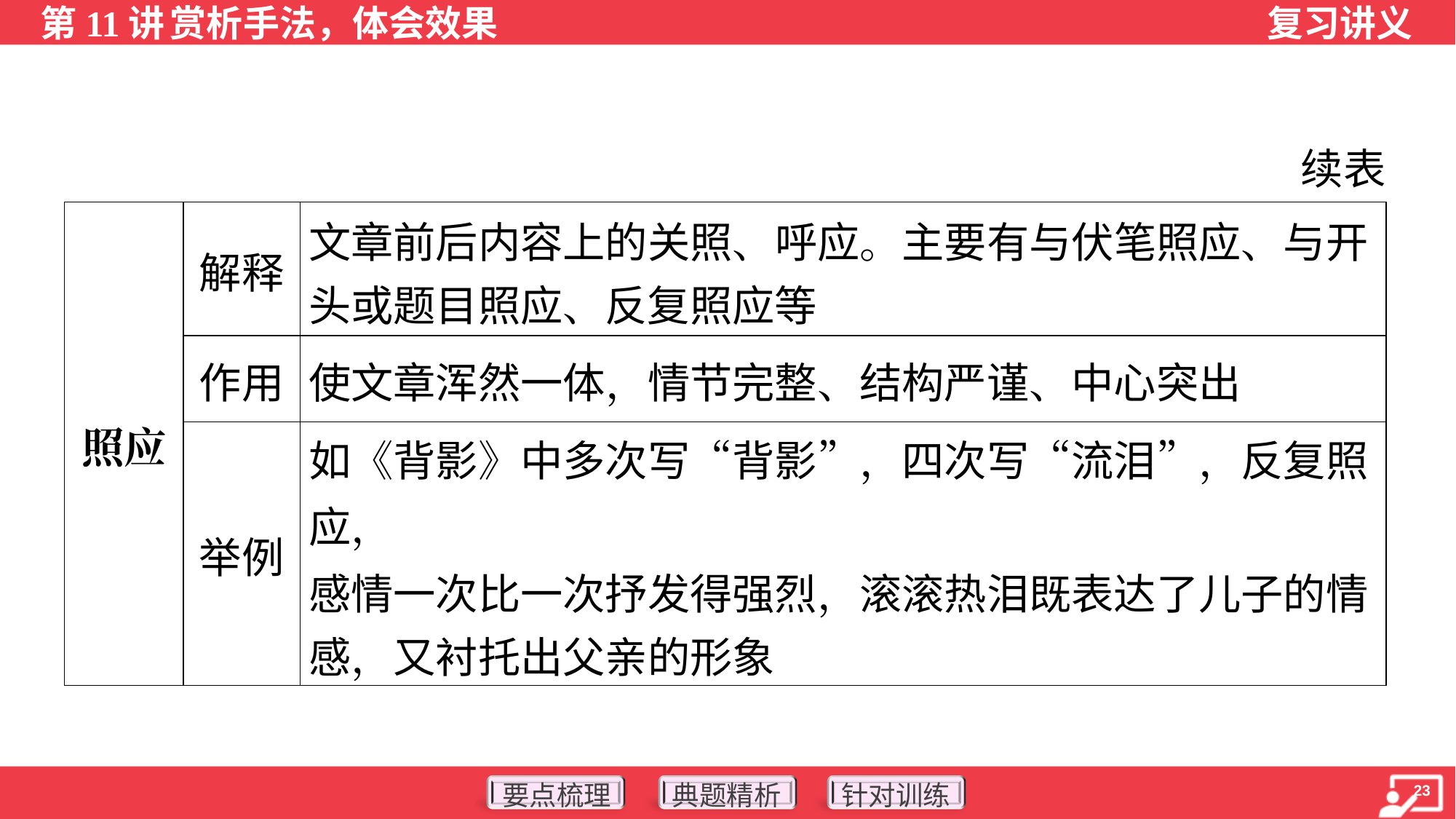

续表
| 照应 | 解释 | 文章前后内容上的关照、呼应。主要有与伏笔照应、与开 头或题目照应、反复照应等 |
| --- | --- | --- |
|  | 作用 | 使文章浑然一体，情节完整、结构严谨、中心突出 |
|  | 举例 | 如《背影》中多次写“背影”，四次写“流泪”，反复照应， 感情一次比一次抒发得强烈，滚滚热泪既表达了儿子的情 感，又衬托出父亲的形象 |